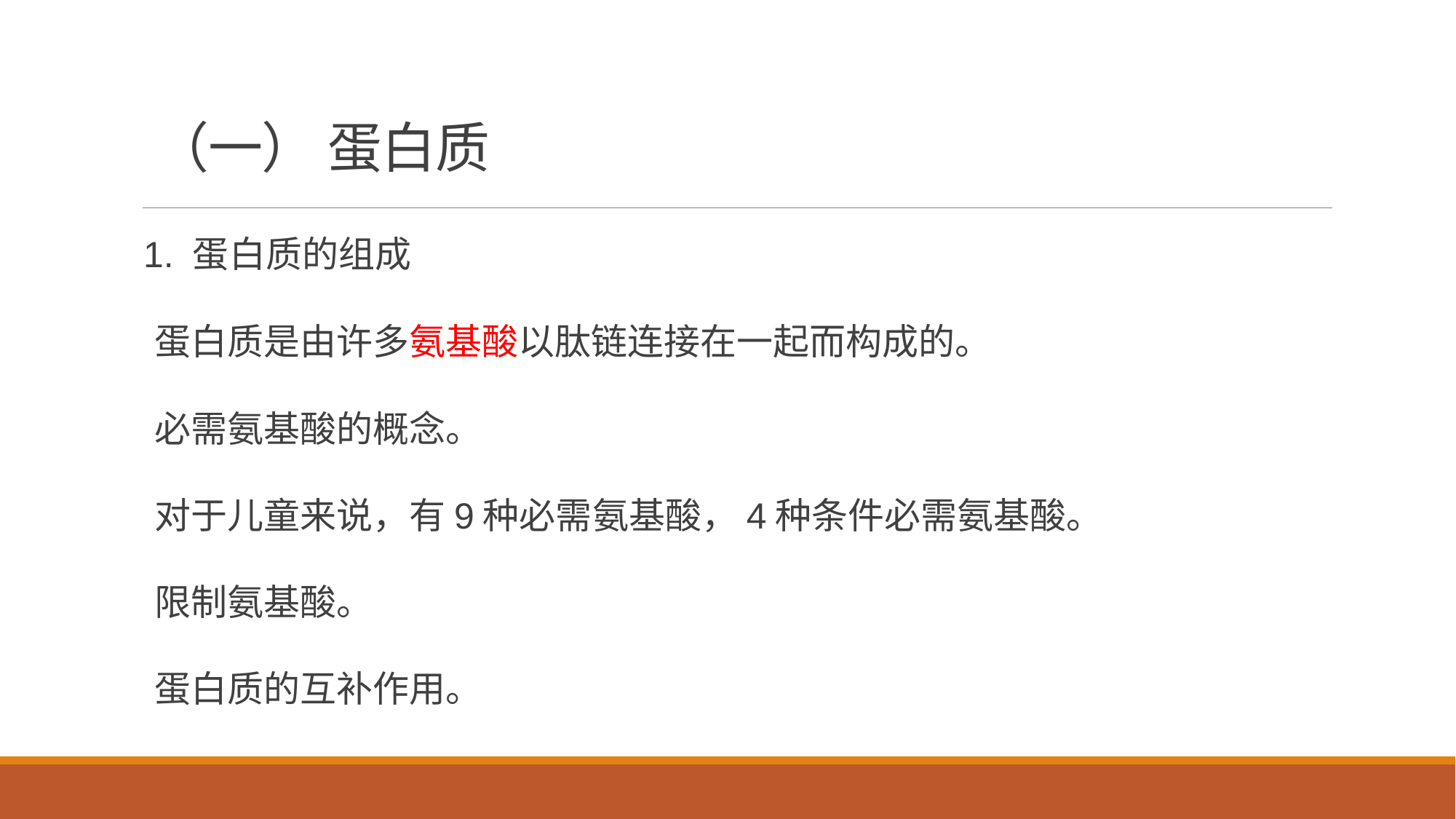

# （一） 蛋白质
1. 蛋白质的组成
蛋白质是由许多氨基酸以肽链连接在一起而构成的。
必需氨基酸的概念。
对于儿童来说，有9种必需氨基酸，4种条件必需氨基酸。
限制氨基酸。
蛋白质的互补作用。